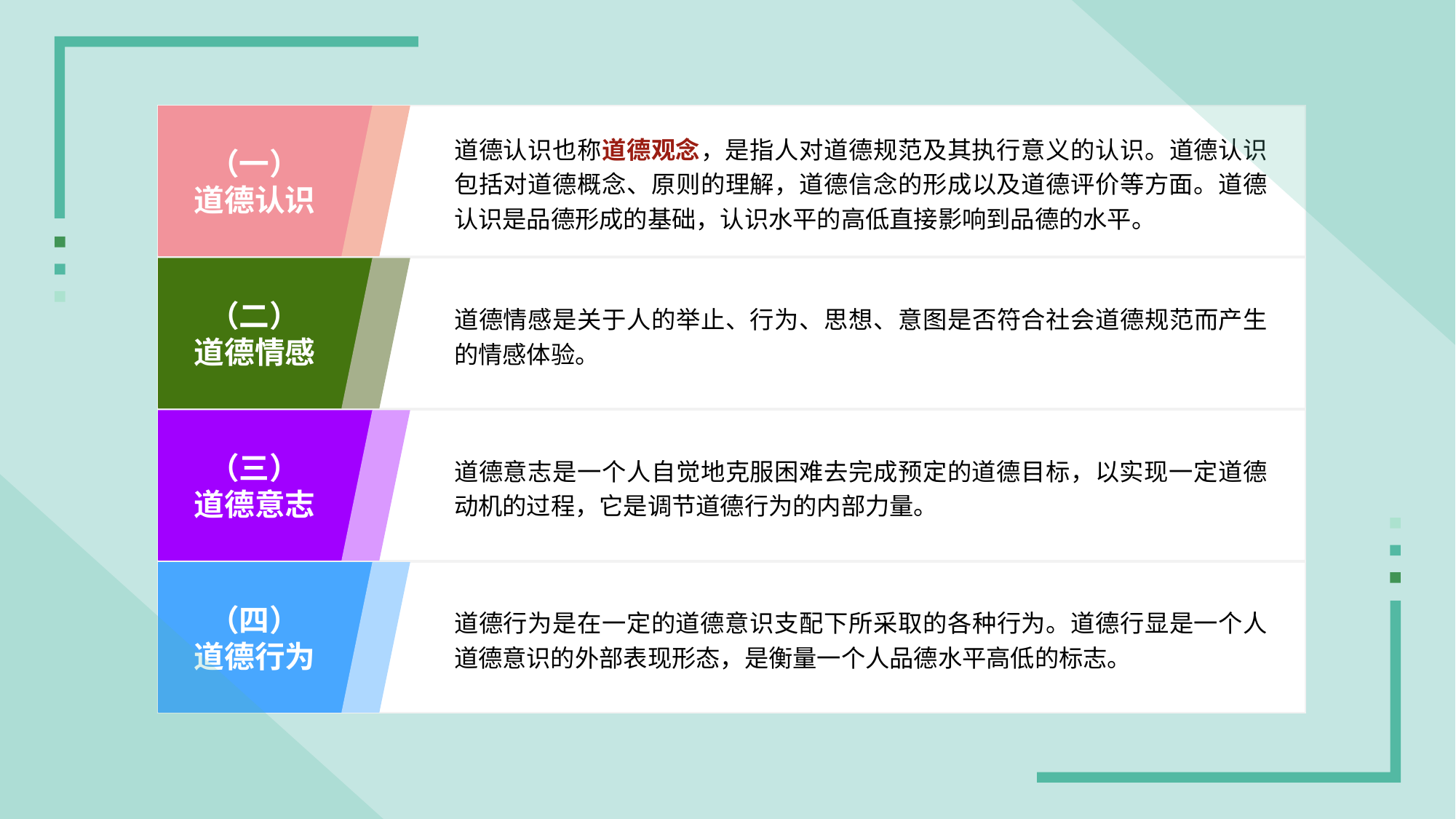

道德认识也称道德观念，是指人对道德规范及其执行意义的认识。道德认识包括对道德概念、原则的理解，道德信念的形成以及道德评价等方面。道德认识是品德形成的基础，认识水平的高低直接影响到品德的水平。
（一）
道德认识

道德情感是关于人的举止、行为、思想、意图是否符合社会道德规范而产生的情感体验。
（二）
道德情感

道德意志是一个人自觉地克服困难去完成预定的道德目标，以实现一定道德动机的过程，它是调节道德行为的内部力量。
（三）
道德意志

道德行为是在一定的道德意识支配下所采取的各种行为。道德行显是一个人道德意识的外部表现形态，是衡量一个人品德水平高低的标志。
（四）
道德行为